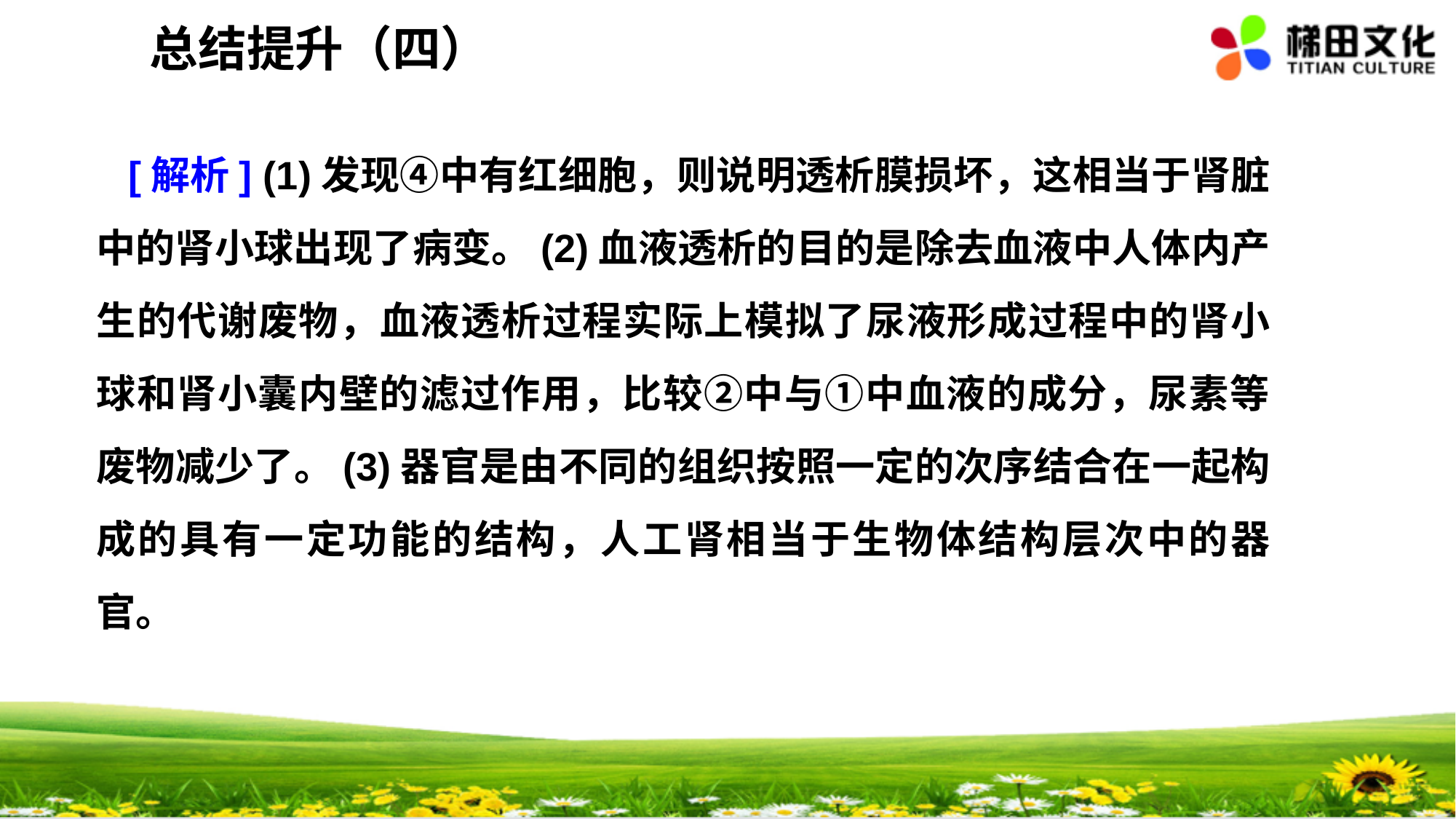

总结提升（四）
[解析] (1)发现④中有红细胞，则说明透析膜损坏，这相当于肾脏中的肾小球出现了病变。(2)血液透析的目的是除去血液中人体内产生的代谢废物，血液透析过程实际上模拟了尿液形成过程中的肾小球和肾小囊内壁的滤过作用，比较②中与①中血液的成分，尿素等废物减少了。(3)器官是由不同的组织按照一定的次序结合在一起构成的具有一定功能的结构，人工肾相当于生物体结构层次中的器官。